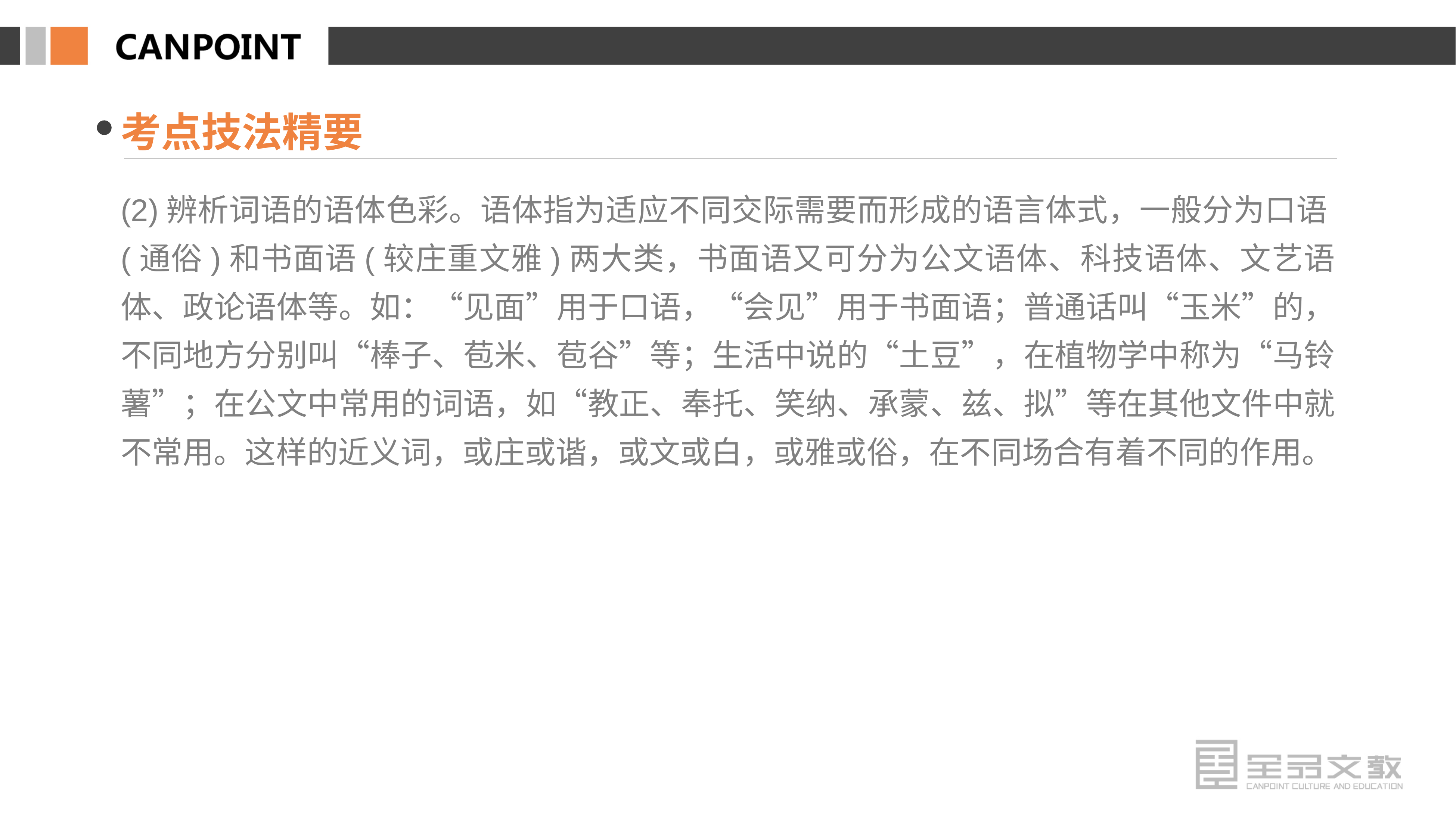

考点技法精要

(2)辨析词语的语体色彩。语体指为适应不同交际需要而形成的语言体式，一般分为口语(通俗)和书面语(较庄重文雅)两大类，书面语又可分为公文语体、科技语体、文艺语体、政论语体等。如：“见面”用于口语，“会见”用于书面语；普通话叫“玉米”的，不同地方分别叫“棒子、苞米、苞谷”等；生活中说的“土豆”，在植物学中称为“马铃薯”；在公文中常用的词语，如“教正、奉托、笑纳、承蒙、兹、拟”等在其他文件中就不常用。这样的近义词，或庄或谐，或文或白，或雅或俗，在不同场合有着不同的作用。